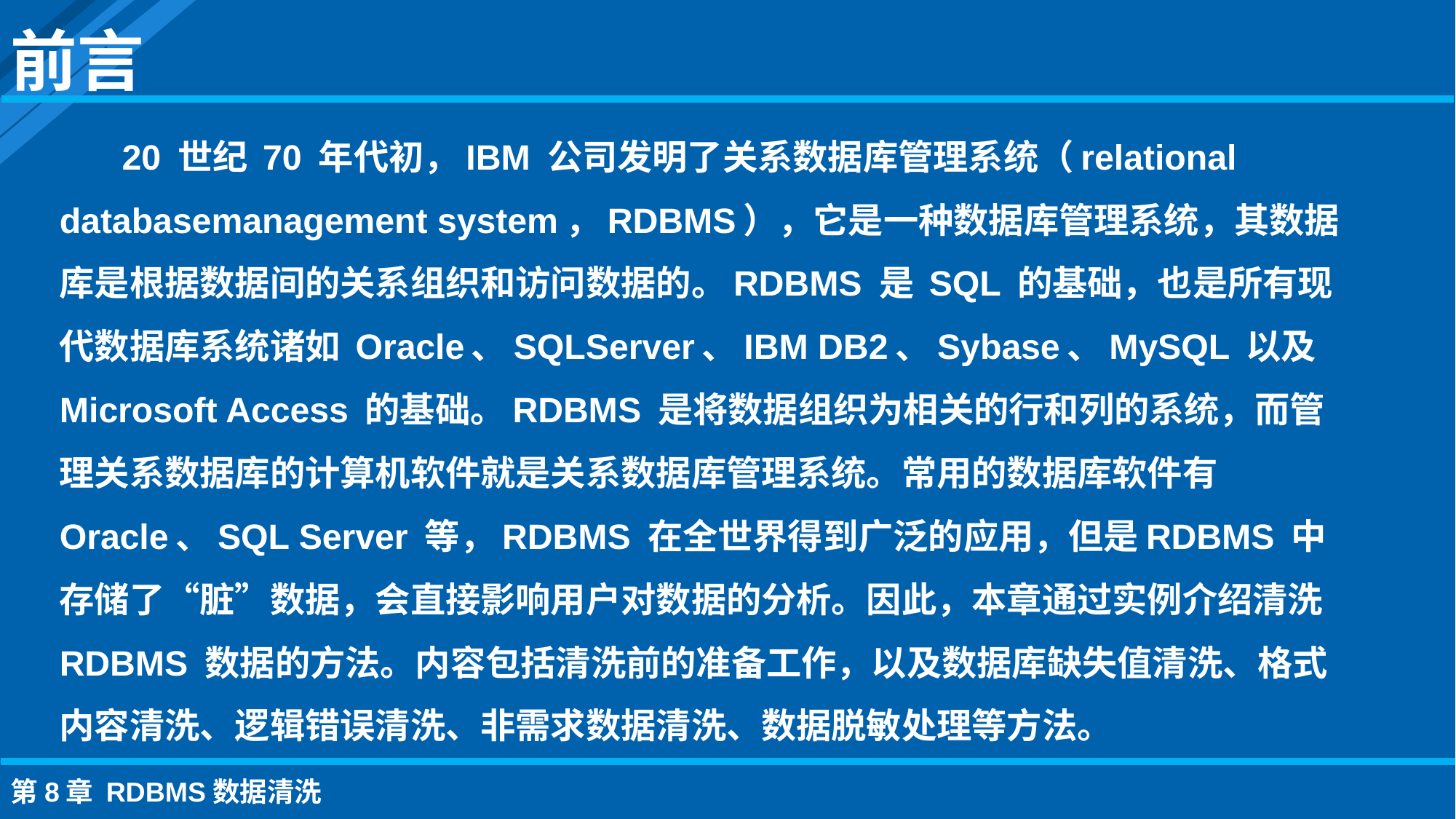

前言

20 世纪 70 年代初，IBM 公司发明了关系数据库管理系统（relational databasemanagement system，RDBMS），它是一种数据库管理系统，其数据库是根据数据间的关系组织和访问数据的。RDBMS 是 SQL 的基础，也是所有现代数据库系统诸如 Oracle、SQLServer、IBM DB2、Sybase、MySQL 以及 Microsoft Access 的基础。RDBMS 是将数据组织为相关的行和列的系统，而管理关系数据库的计算机软件就是关系数据库管理系统。常用的数据库软件有 Oracle、SQL Server 等，RDBMS 在全世界得到广泛的应用，但是RDBMS 中存储了“脏”数据，会直接影响用户对数据的分析。因此，本章通过实例介绍清洗 RDBMS 数据的方法。内容包括清洗前的准备工作，以及数据库缺失值清洗、格式内容清洗、逻辑错误清洗、非需求数据清洗、数据脱敏处理等方法。
第8章 RDBMS数据清洗